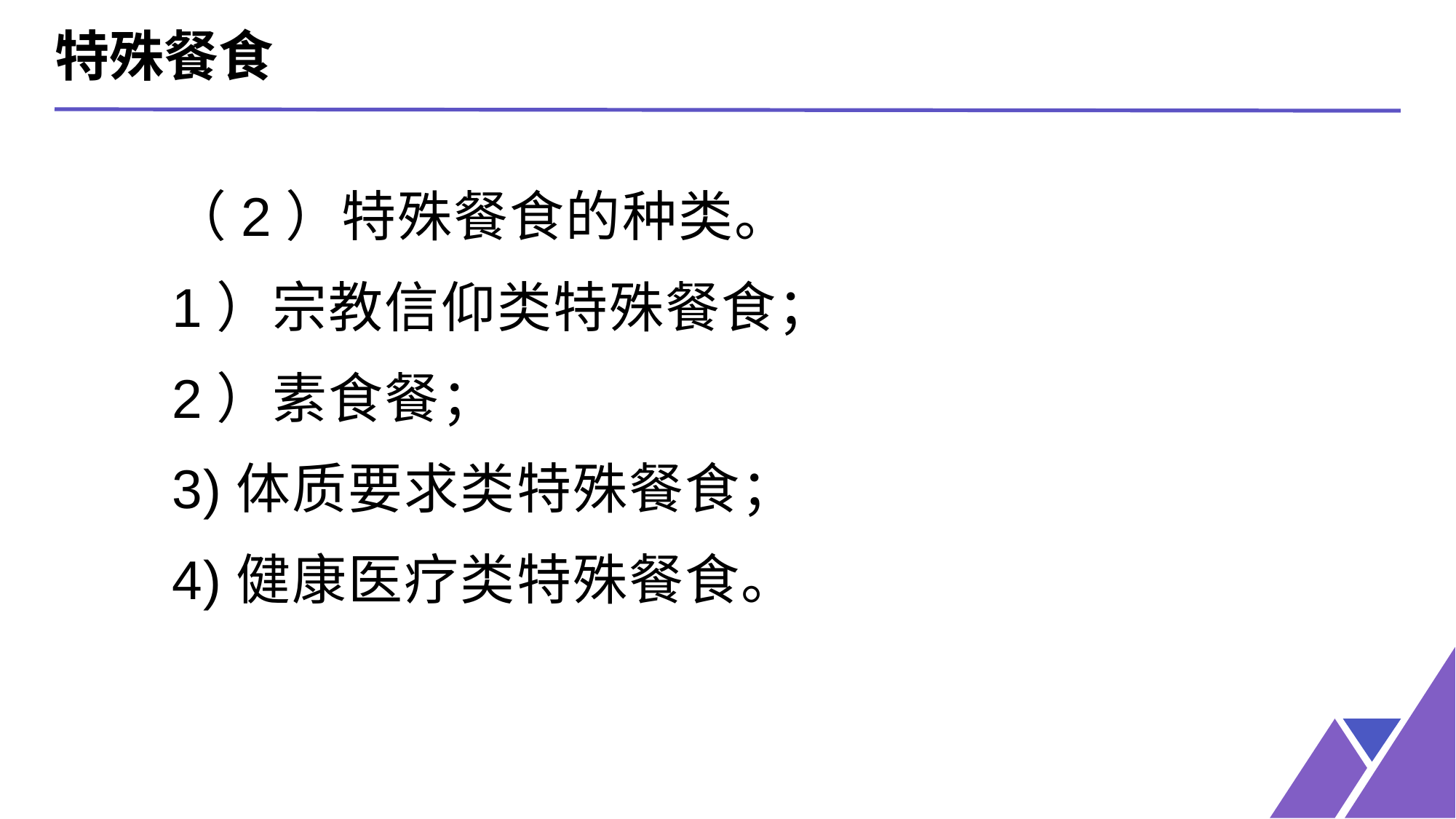

特殊餐食
（2）特殊餐食的种类。
1）宗教信仰类特殊餐食；
2）素食餐；
3)体质要求类特殊餐食；
4)健康医疗类特殊餐食。